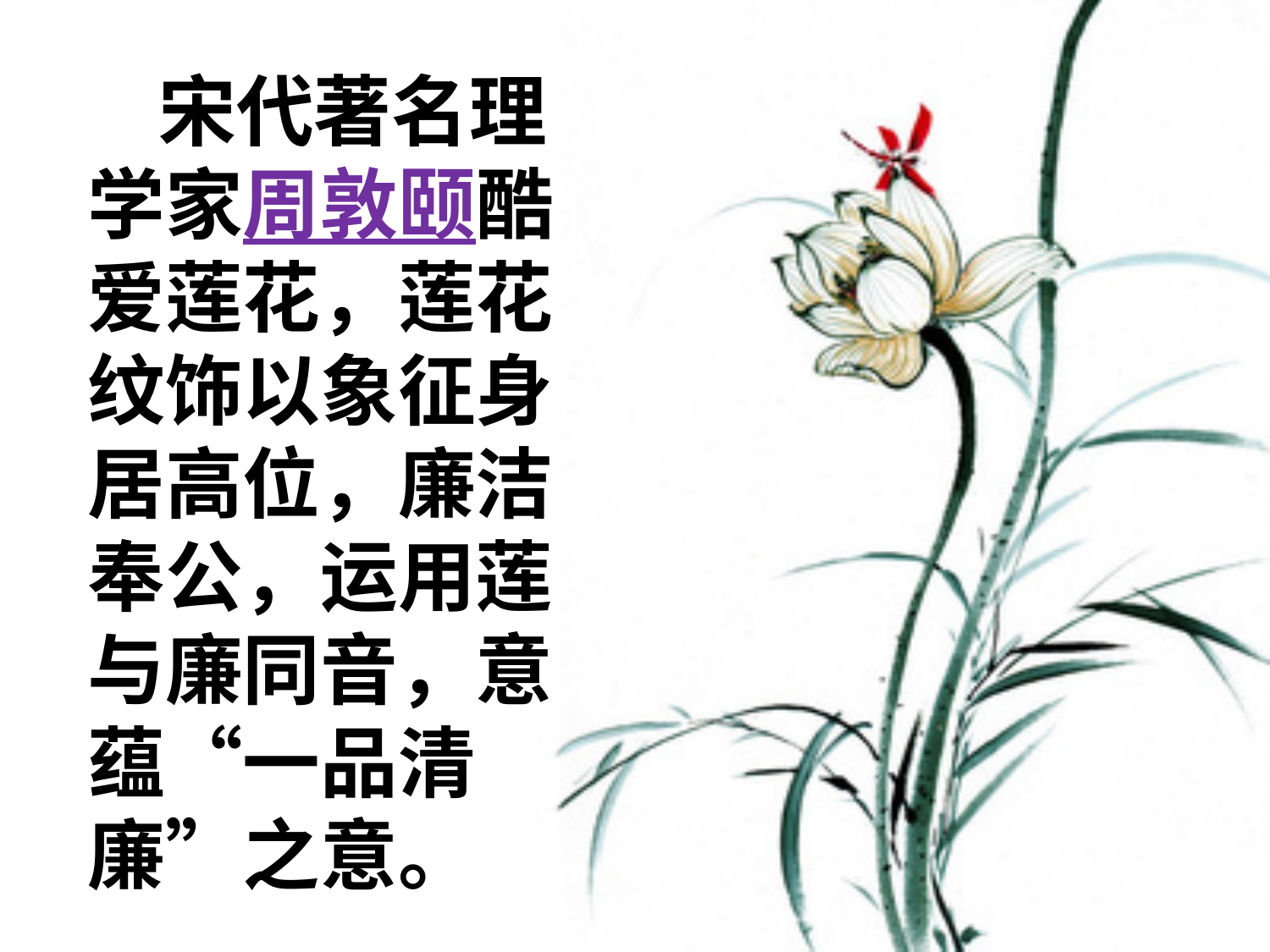

宋代著名理学家周敦颐酷爱莲花，莲花纹饰以象征身居高位，廉洁奉公，运用莲与廉同音，意蕴“一品清廉”之意。